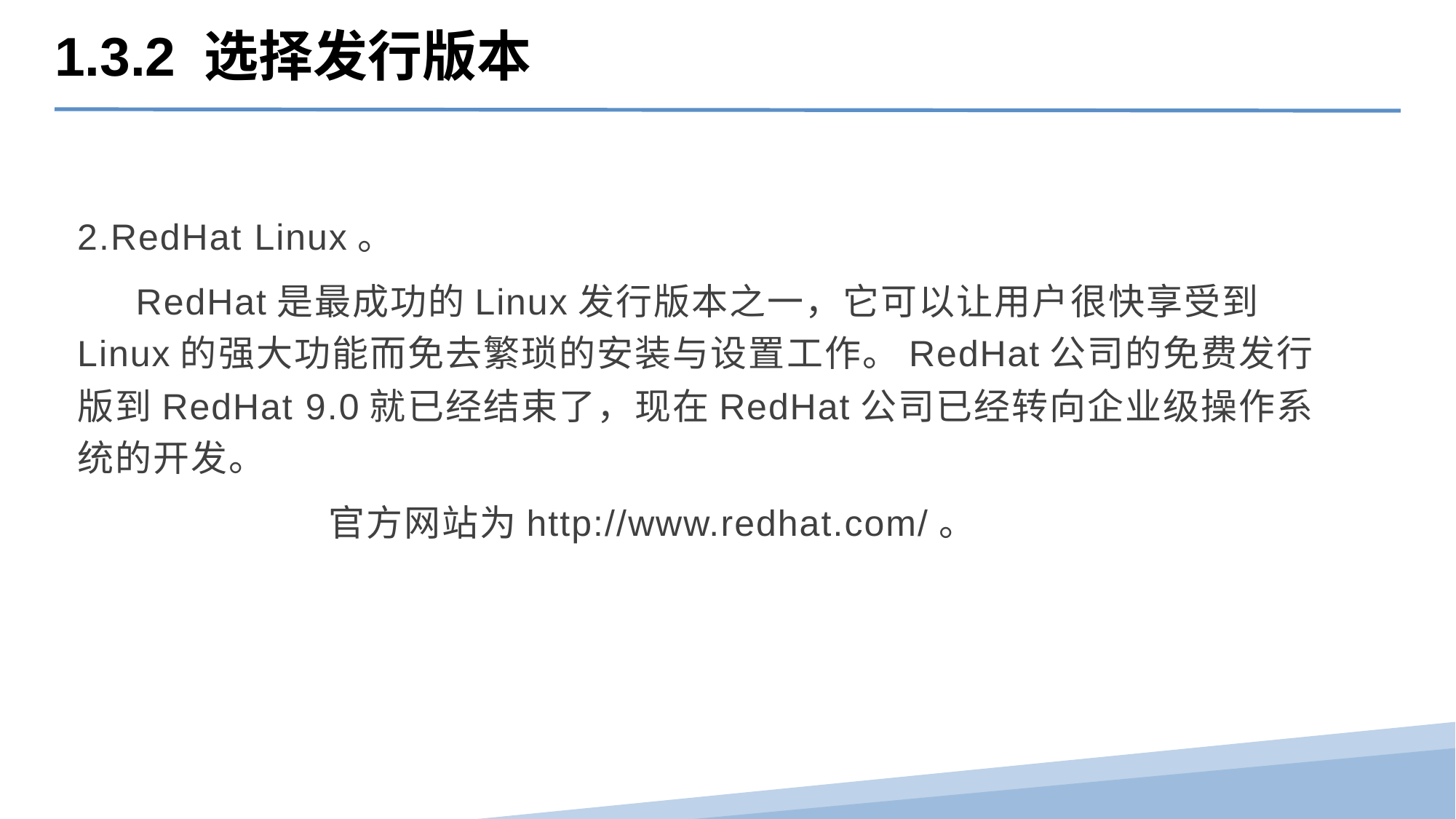

1.3.2 选择发行版本
2.RedHat Linux。
     RedHat是最成功的Linux发行版本之一，它可以让用户很快享受到Linux的强大功能而免去繁琐的安装与设置工作。RedHat公司的免费发行版到RedHat 9.0就已经结束了，现在RedHat公司已经转向企业级操作系统的开发。
                         官方网站为http://www.redhat.com/。